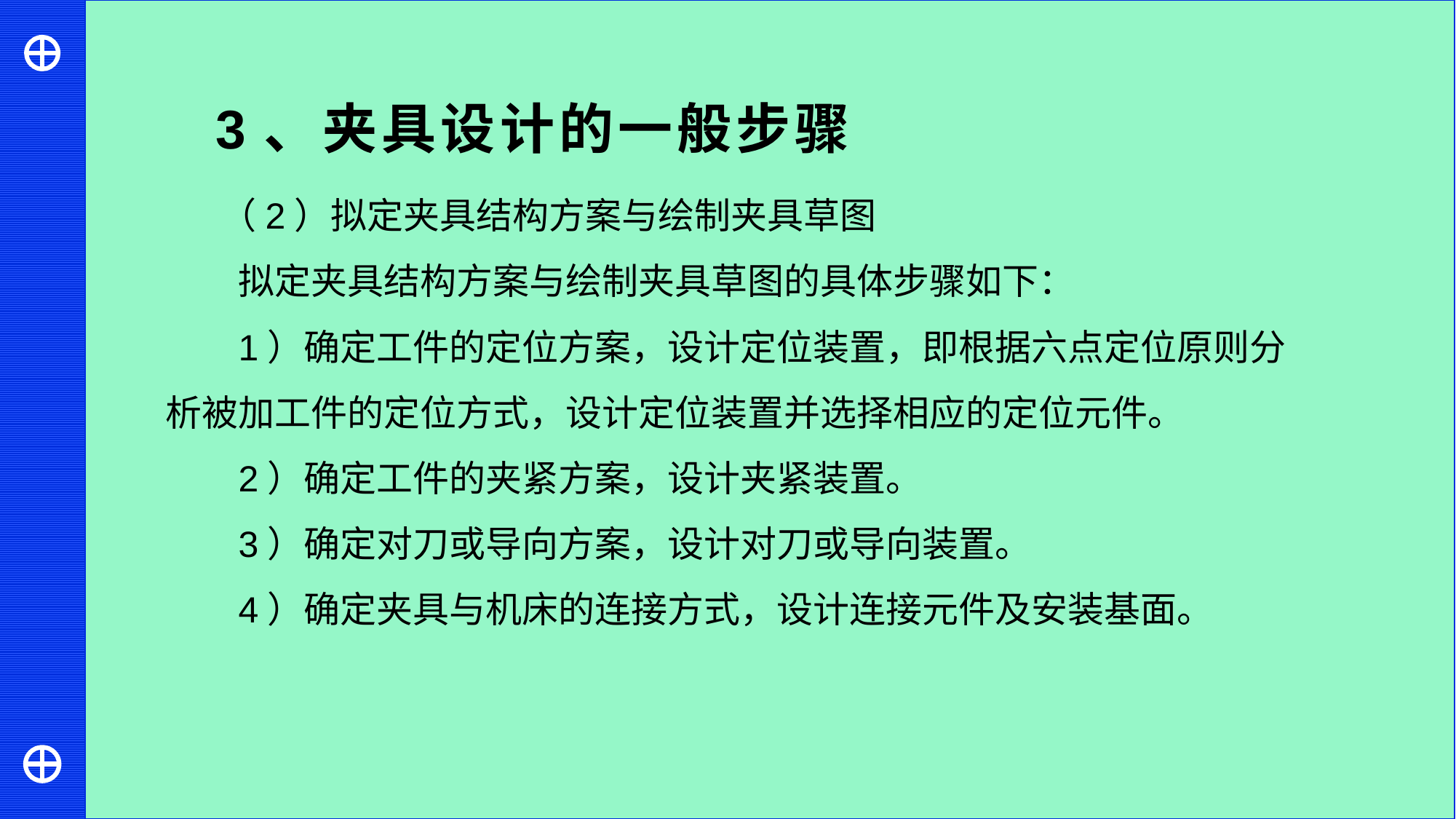

3、夹具设计的一般步骤
（2）拟定夹具结构方案与绘制夹具草图
拟定夹具结构方案与绘制夹具草图的具体步骤如下：
1）确定工件的定位方案，设计定位装置，即根据六点定位原则分析被加工件的定位方式，设计定位装置并选择相应的定位元件。
2）确定工件的夹紧方案，设计夹紧装置。
3）确定对刀或导向方案，设计对刀或导向装置。
4）确定夹具与机床的连接方式，设计连接元件及安装基面。